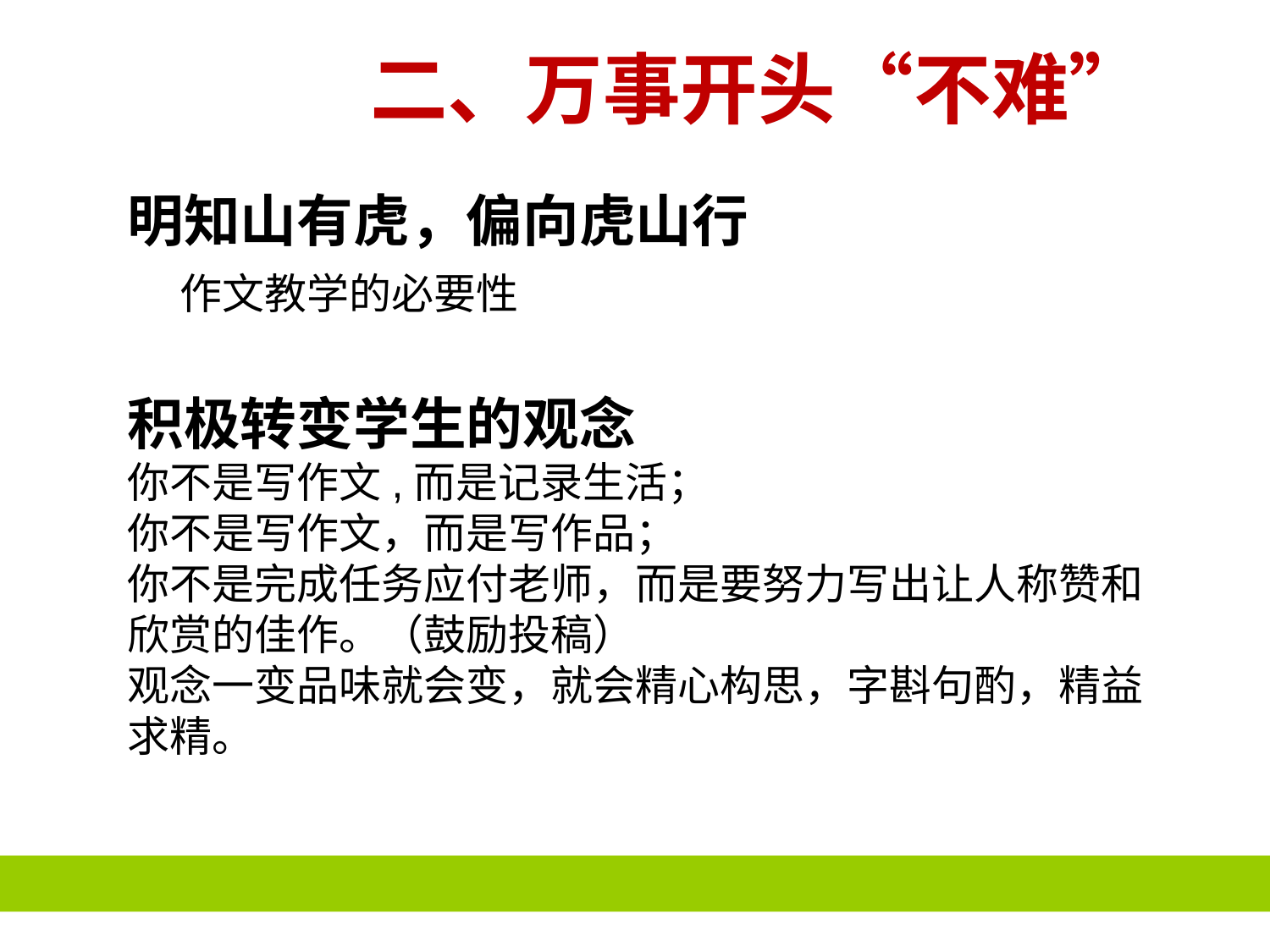

# 二、万事开头“不难”
明知山有虎，偏向虎山行
   作文教学的必要性

积极转变学生的观念
你不是写作文,而是记录生活；
你不是写作文，而是写作品；
你不是完成任务应付老师，而是要努力写出让人称赞和欣赏的佳作。（鼓励投稿）
观念一变品味就会变，就会精心构思，字斟句酌，精益求精。